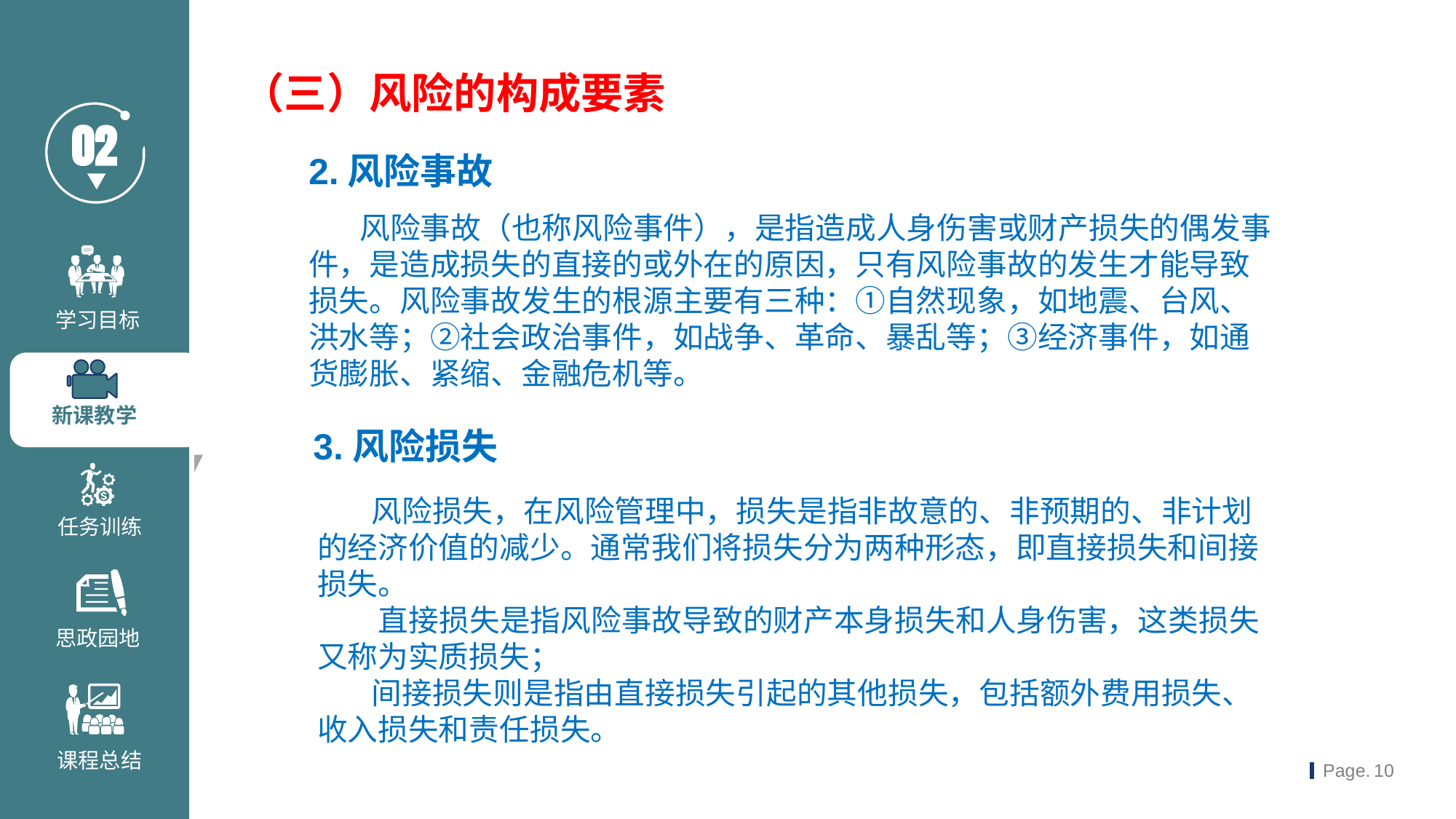

（三）风险的构成要素
2.风险事故
       风险事故（也称风险事件），是指造成人身伤害或财产损失的偶发事件，是造成损失的直接的或外在的原因，只有风险事故的发生才能导致损失。风险事故发生的根源主要有三种：①自然现象，如地震、台风、洪水等；②社会政治事件，如战争、革命、暴乱等；③经济事件，如通货膨胀、紧缩、金融危机等。
3.风险损失
       风险损失，在风险管理中，损失是指非故意的、非预期的、非计划的经济价值的减少。通常我们将损失分为两种形态，即直接损失和间接损失。
        直接损失是指风险事故导致的财产本身损失和人身伤害，这类损失又称为实质损失；
       间接损失则是指由直接损失引起的其他损失，包括额外费用损失、收入损失和责任损失。